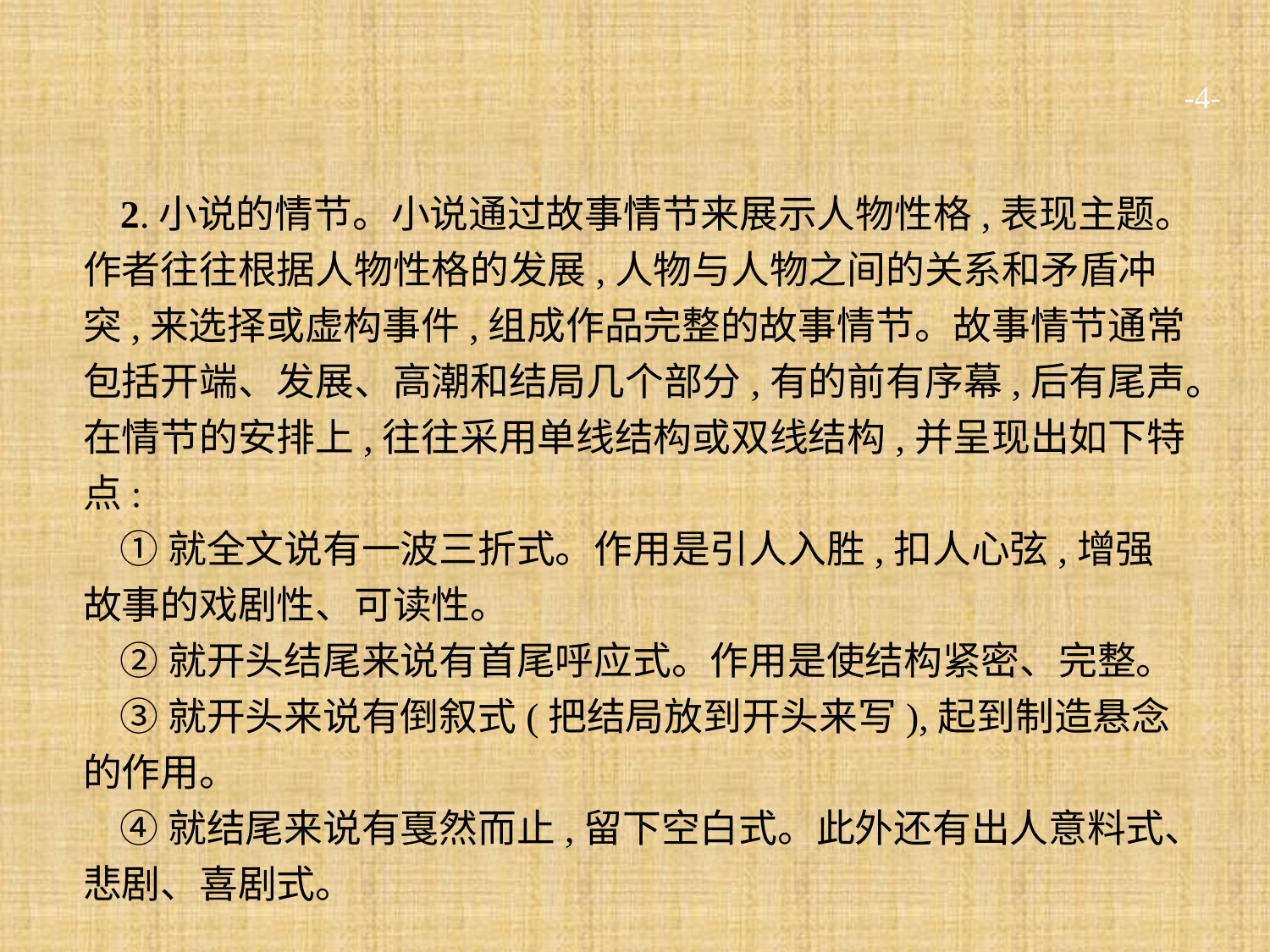

-4-
2.小说的情节。小说通过故事情节来展示人物性格,表现主题。作者往往根据人物性格的发展,人物与人物之间的关系和矛盾冲突,来选择或虚构事件,组成作品完整的故事情节。故事情节通常包括开端、发展、高潮和结局几个部分,有的前有序幕,后有尾声。在情节的安排上,往往采用单线结构或双线结构,并呈现出如下特点:
①就全文说有一波三折式。作用是引人入胜,扣人心弦,增强故事的戏剧性、可读性。
②就开头结尾来说有首尾呼应式。作用是使结构紧密、完整。
③就开头来说有倒叙式(把结局放到开头来写),起到制造悬念的作用。
④就结尾来说有戛然而止,留下空白式。此外还有出人意料式、悲剧、喜剧式。